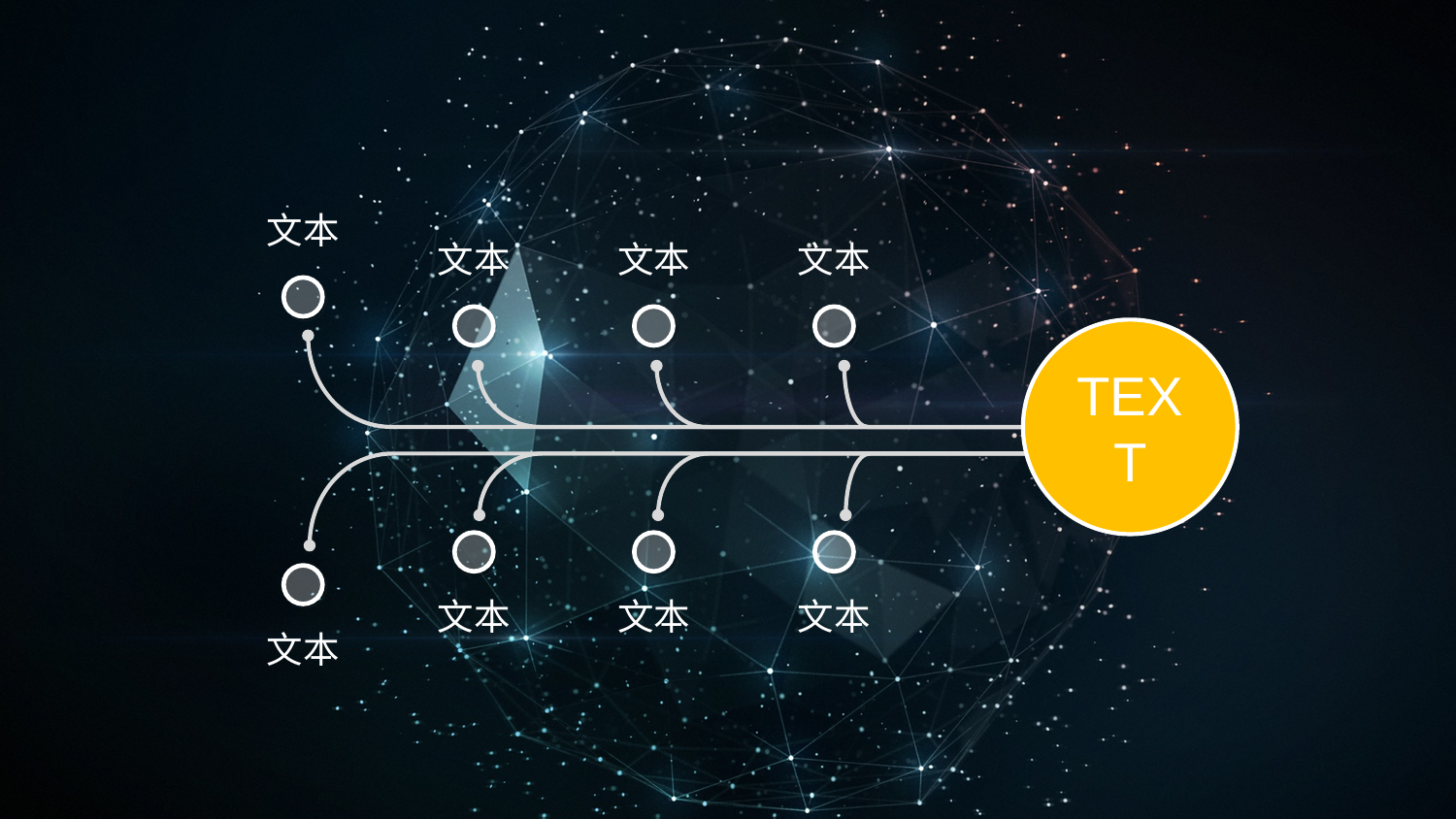

文本
文本
文本
文本

TEXT

文本
文本
文本
文本